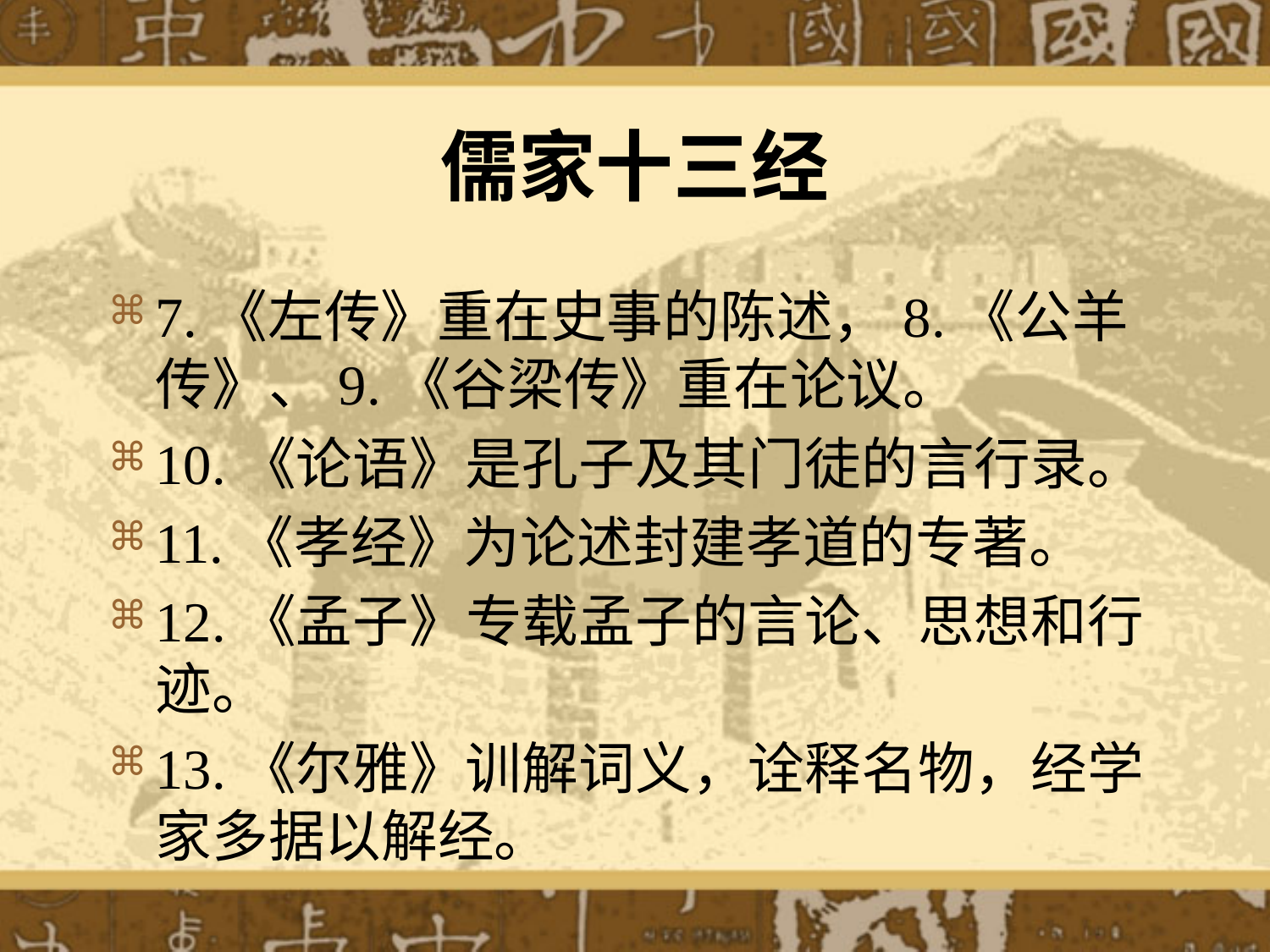

# 儒家十三经
7.《左传》重在史事的陈述，8.《公羊传》、9.《谷梁传》重在论议。
10.《论语》是孔子及其门徒的言行录。
11.《孝经》为论述封建孝道的专著。
12.《孟子》专载孟子的言论、思想和行迹。
13.《尔雅》训解词义，诠释名物，经学家多据以解经。